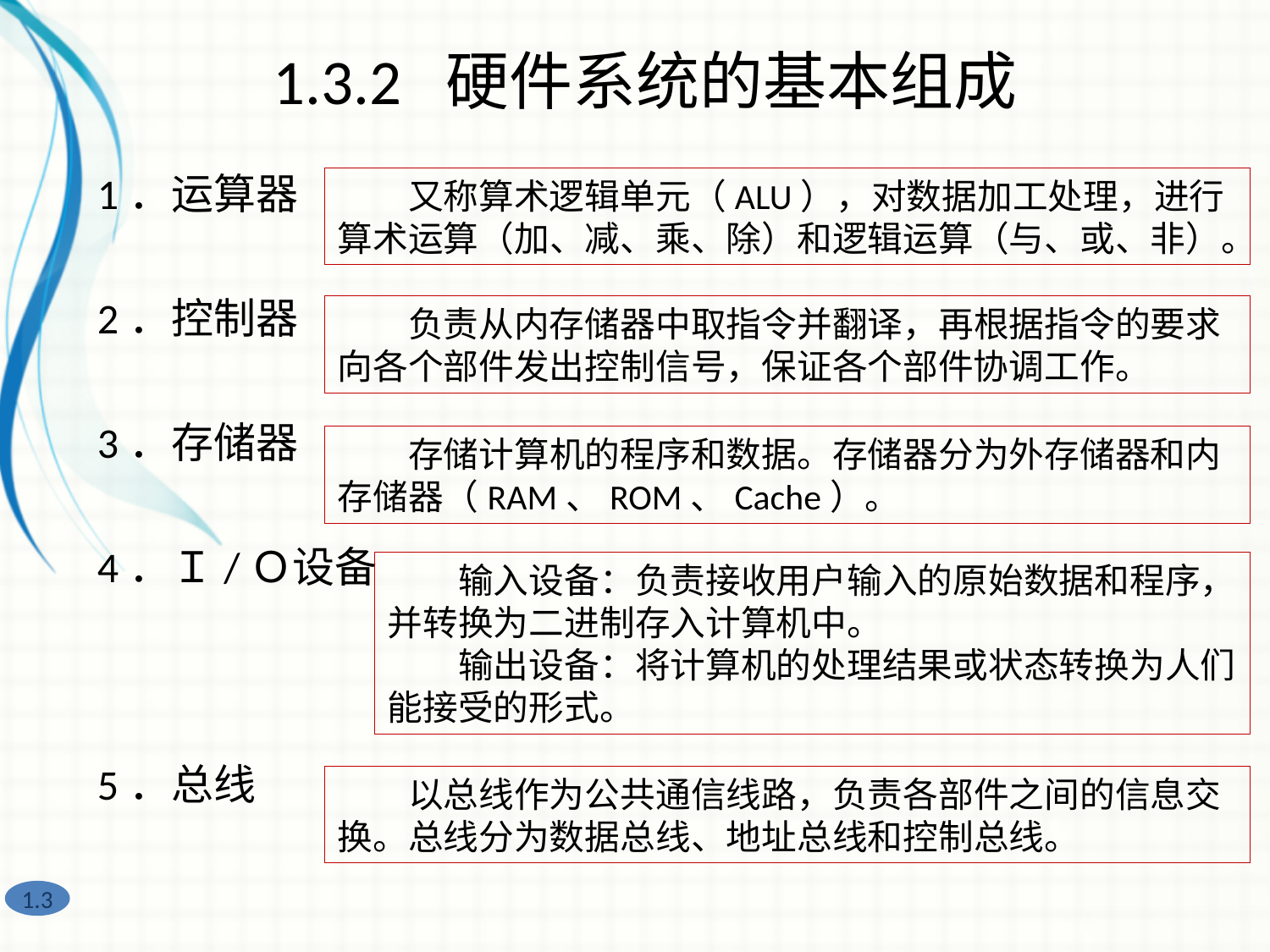

1.3.2  硬件系统的基本组成
1．运算器

2．控制器

3．存储器

4．Ｉ/Ｏ设备

5．总线
　　又称算术逻辑单元（ALU），对数据加工处理，进行算术运算（加、减、乘、除）和逻辑运算（与、或、非）。
　　负责从内存储器中取指令并翻译，再根据指令的要求向各个部件发出控制信号，保证各个部件协调工作。
　　存储计算机的程序和数据。存储器分为外存储器和内存储器（RAM、ROM、Cache）。
　　输入设备：负责接收用户输入的原始数据和程序，并转换为二进制存入计算机中。
　　输出设备：将计算机的处理结果或状态转换为人们能接受的形式。
　　以总线作为公共通信线路，负责各部件之间的信息交换。总线分为数据总线、地址总线和控制总线。